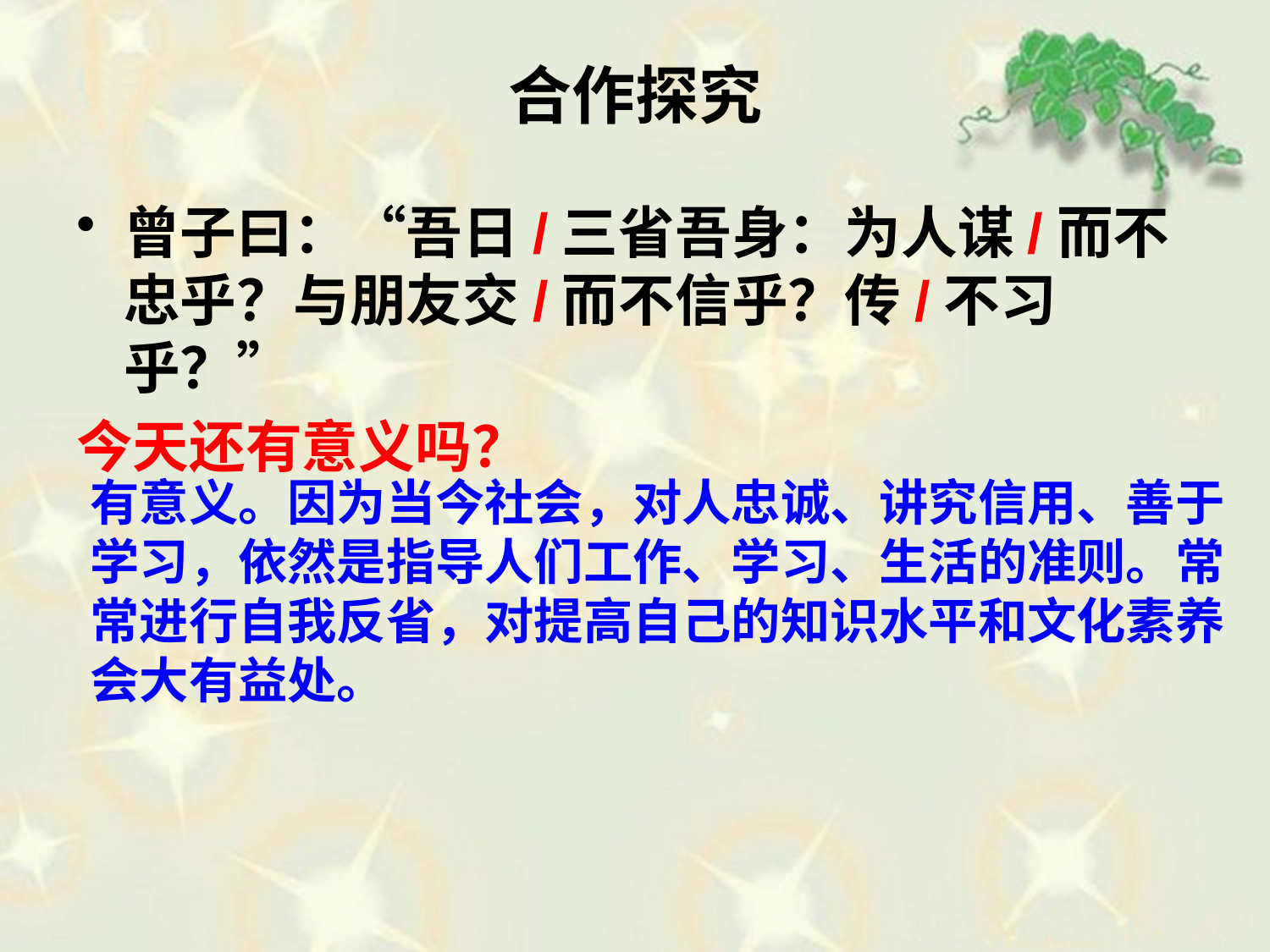

# 合作探究
曾子曰：“吾日/三省吾身：为人谋/而不忠乎？与朋友交/而不信乎？传/不习乎？”
今天还有意义吗？
有意义。因为当今社会，对人忠诚、讲究信用、善于学习，依然是指导人们工作、学习、生活的准则。常常进行自我反省，对提高自己的知识水平和文化素养会大有益处。